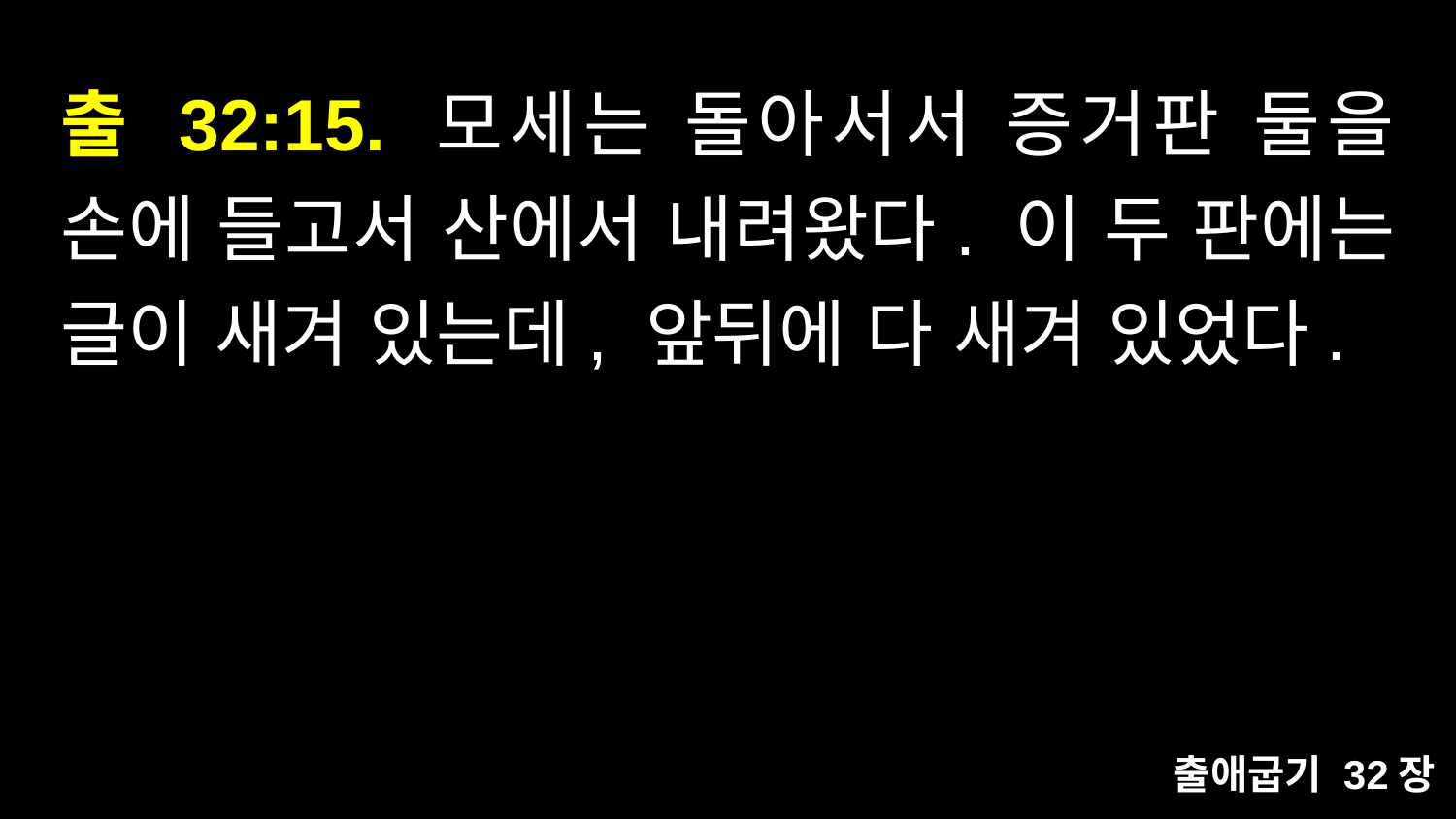

# 출 32:15. 모세는 돌아서서 증거판 둘을 손에 들고서 산에서 내려왔다. 이 두 판에는 글이 새겨 있는데, 앞뒤에 다 새겨 있었다.
출애굽기 32장